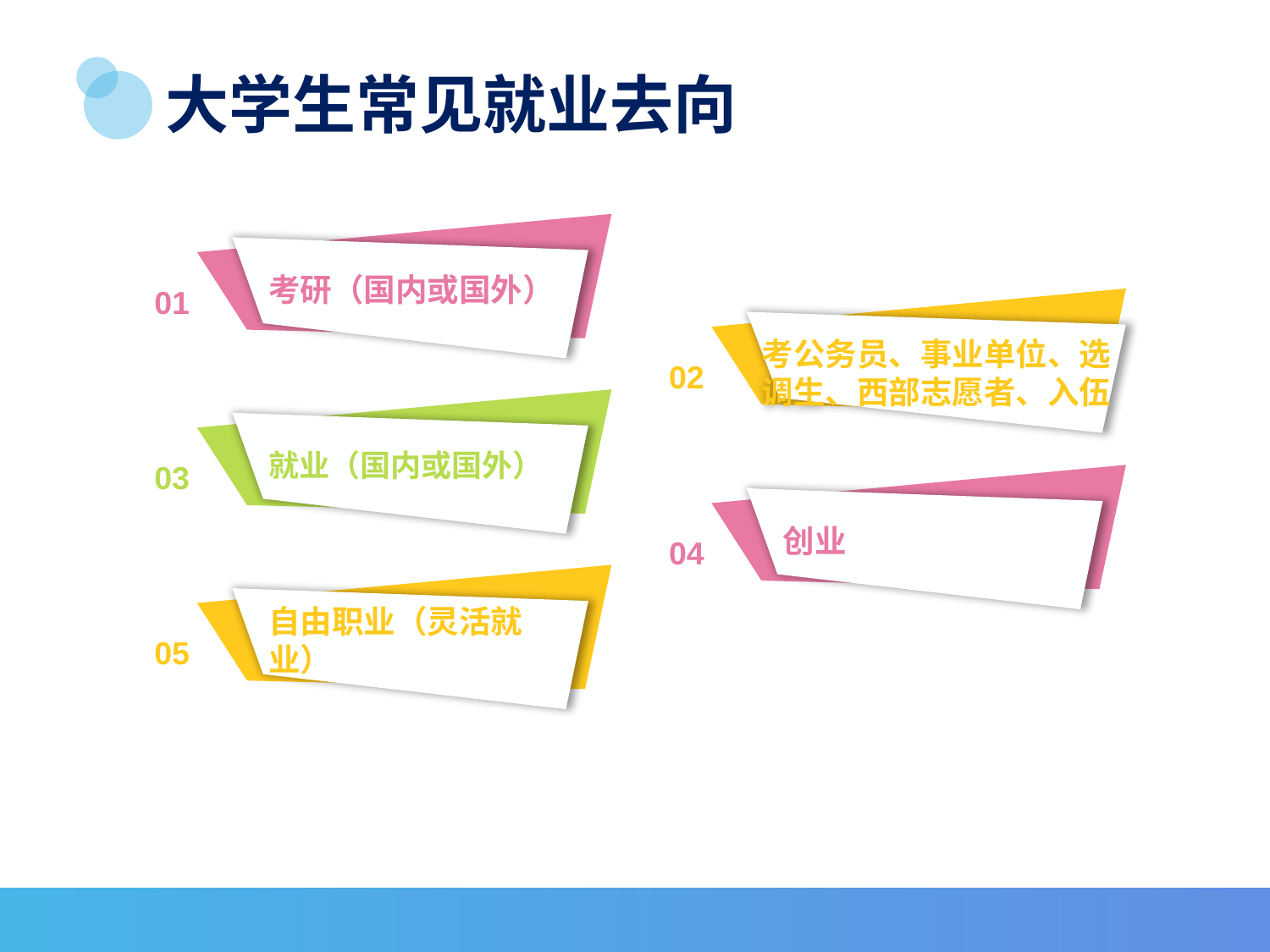

# 大学生常见就业去向

考研（国内或国外）
01

考公务员、事业单位、选调生、西部志愿者、入伍
02

就业（国内或国外）
03

创业
04

自由职业（灵活就业）
05